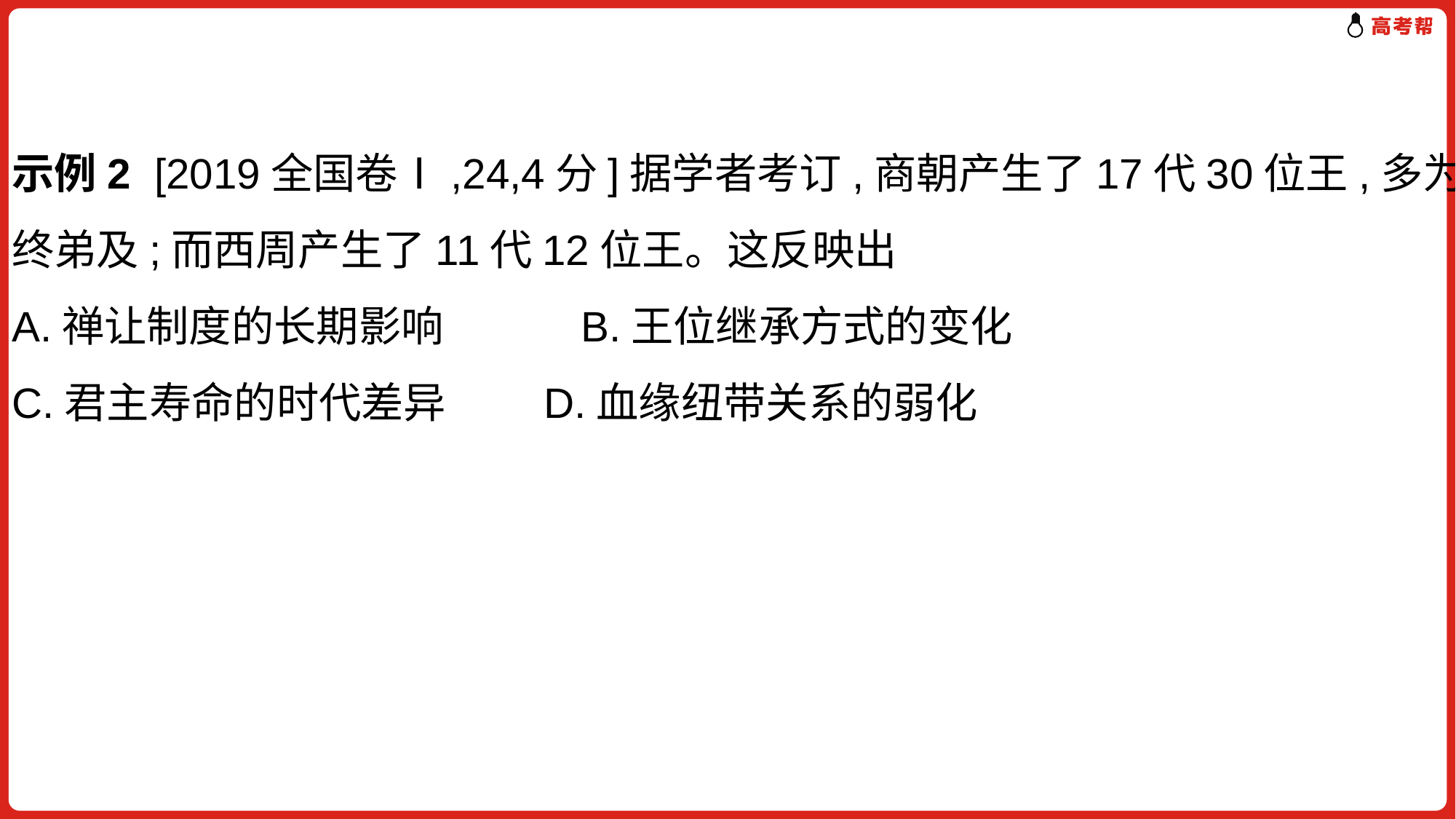

示例2  [2019全国卷Ⅰ,24,4分]据学者考订,商朝产生了17代30位王,多为兄
终弟及;而西周产生了11代12位王。这反映出
A.禅让制度的长期影响　　　B.王位继承方式的变化
C.君主寿命的时代差异	         D.血缘纽带关系的弱化